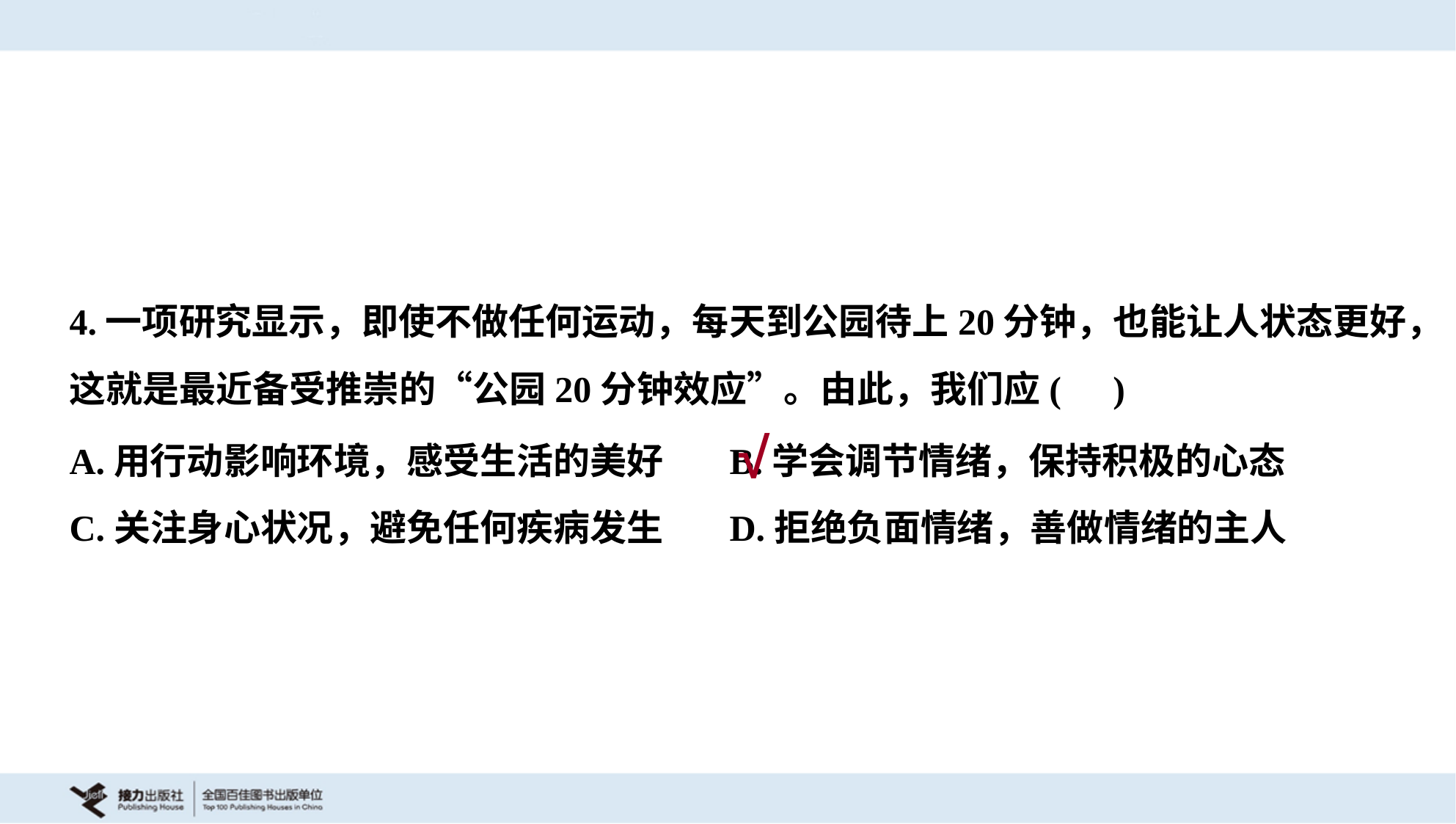

4.一项研究显示，即使不做任何运动，每天到公园待上20分钟，也能让人状态更好，
这就是最近备受推崇的“公园20分钟效应”。由此，我们应(     )
A.用行动影响环境，感受生活的美好	B.学会调节情绪，保持积极的心态
C.关注身心状况，避免任何疾病发生	D.拒绝负面情绪，善做情绪的主人
√